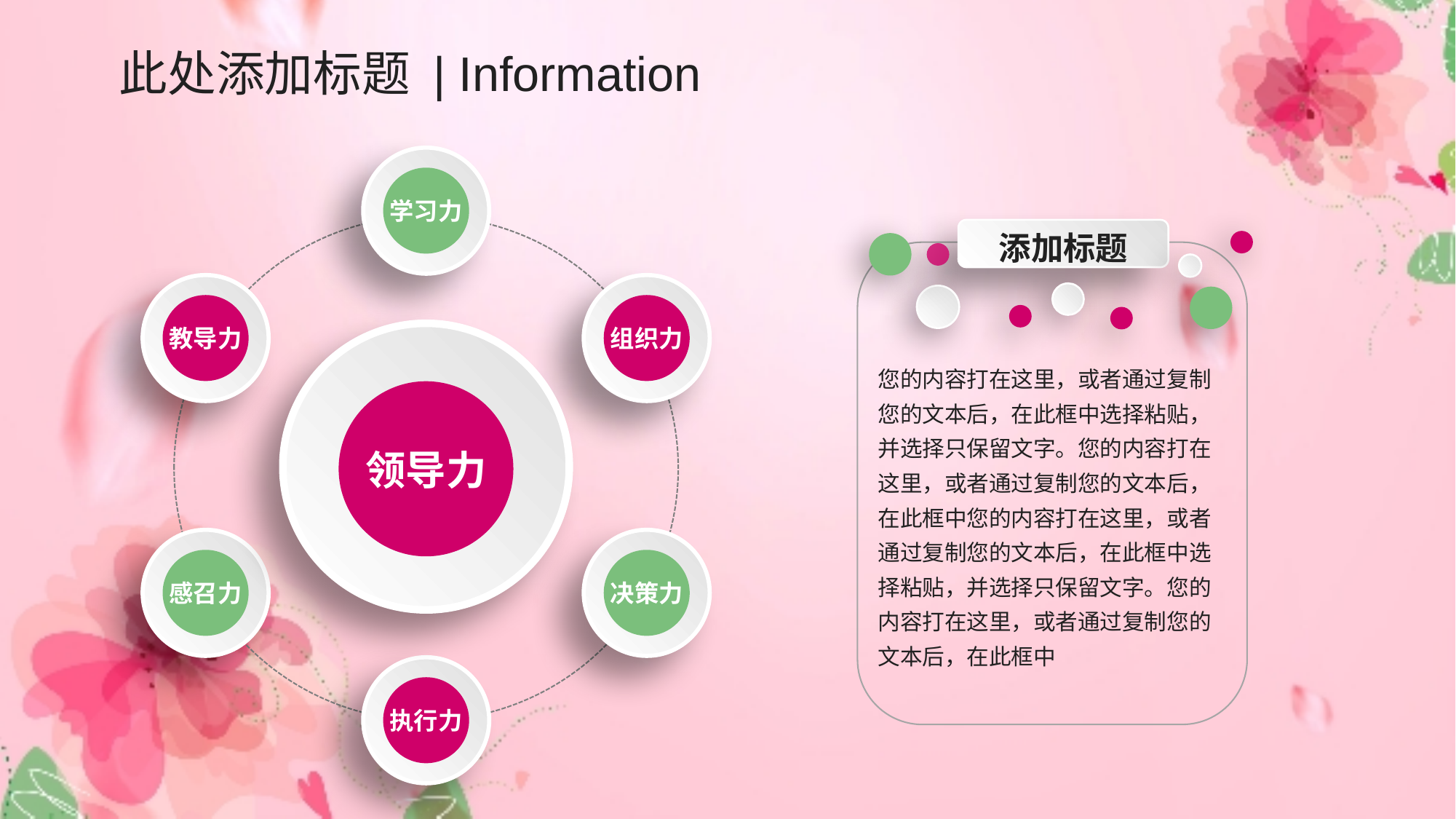

# 此处添加标题 | Information

学习力

添加标题

教导力

组织力

您的内容打在这里，或者通过复制您的文本后，在此框中选择粘贴，并选择只保留文字。您的内容打在这里，或者通过复制您的文本后，在此框中您的内容打在这里，或者通过复制您的文本后，在此框中选择粘贴，并选择只保留文字。您的内容打在这里，或者通过复制您的文本后，在此框中
领导力

感召力

决策力

执行力